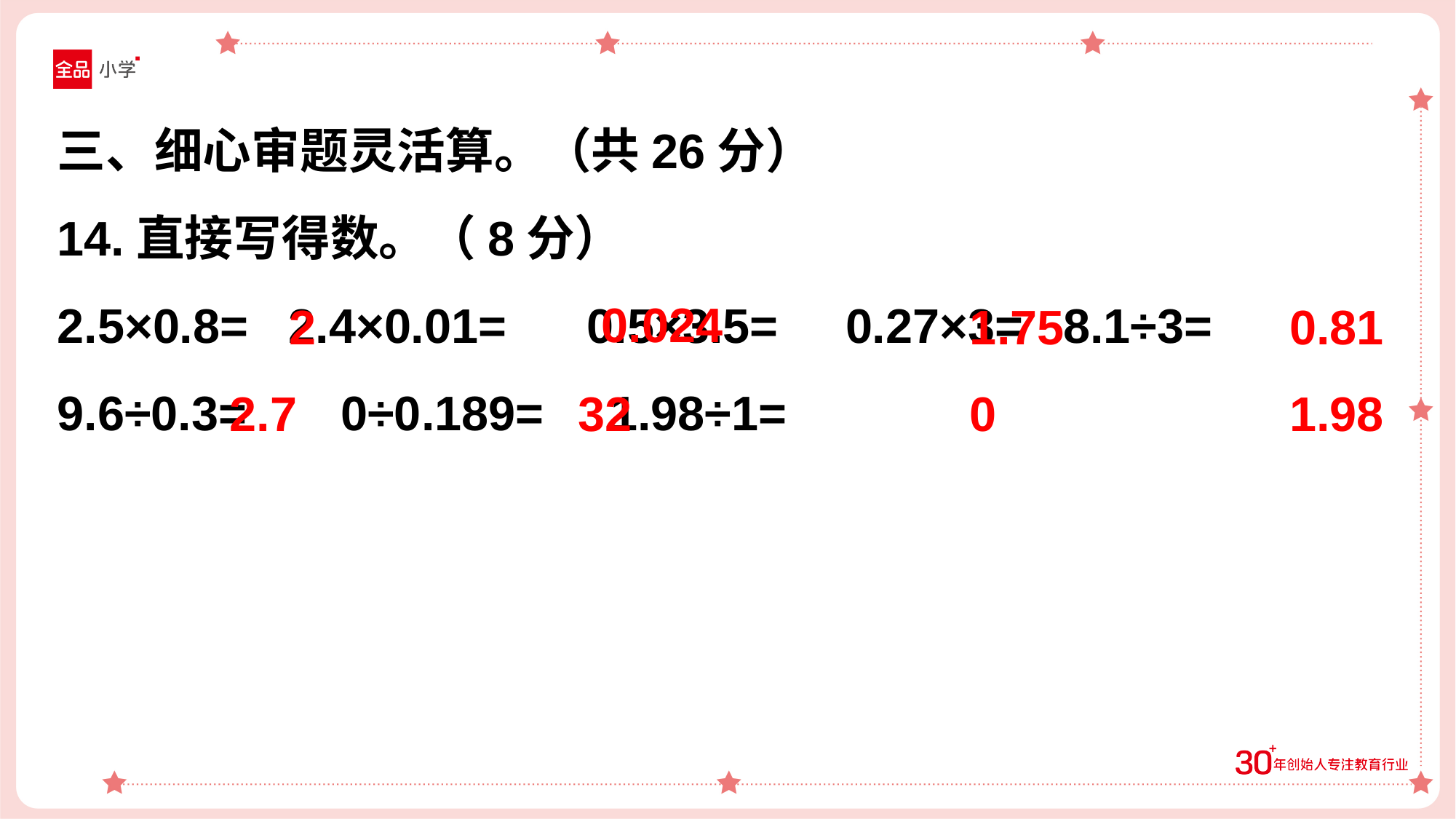

三、细心审题灵活算。（共26分）
14.直接写得数。（8分）
2.5×0.8=   2.4×0.01=      0.5×3.5=     0.27×3=   8.1÷3=     9.6÷0.3=       0÷0.189=     1.98÷1=
0.024
2
1.75
0.81
2.7
32
0
1.98